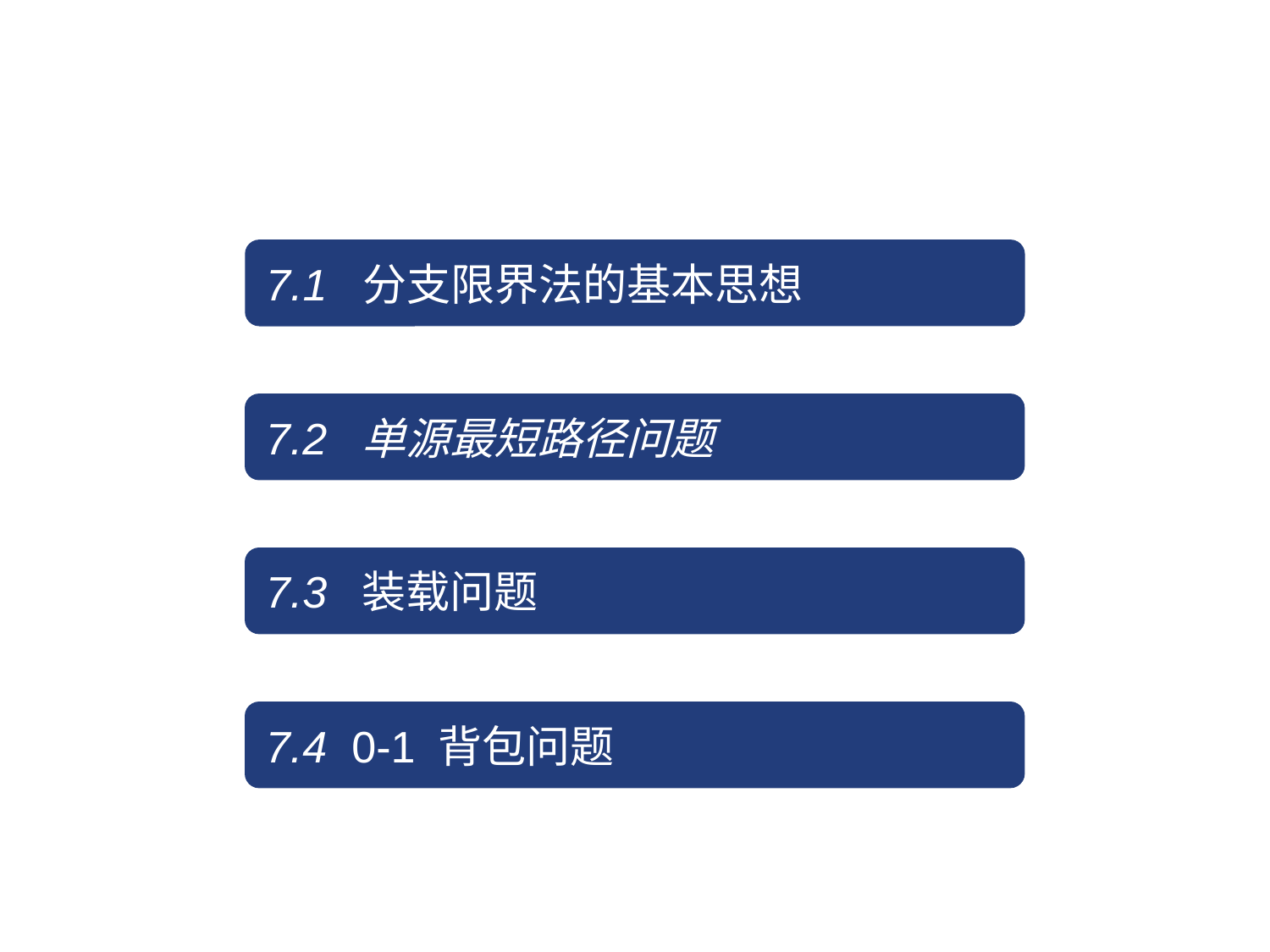

7.1  分支限界法的基本思想
7.2  单源最短路径问题
7.3  装载问题
7.4  0-1 背包问题